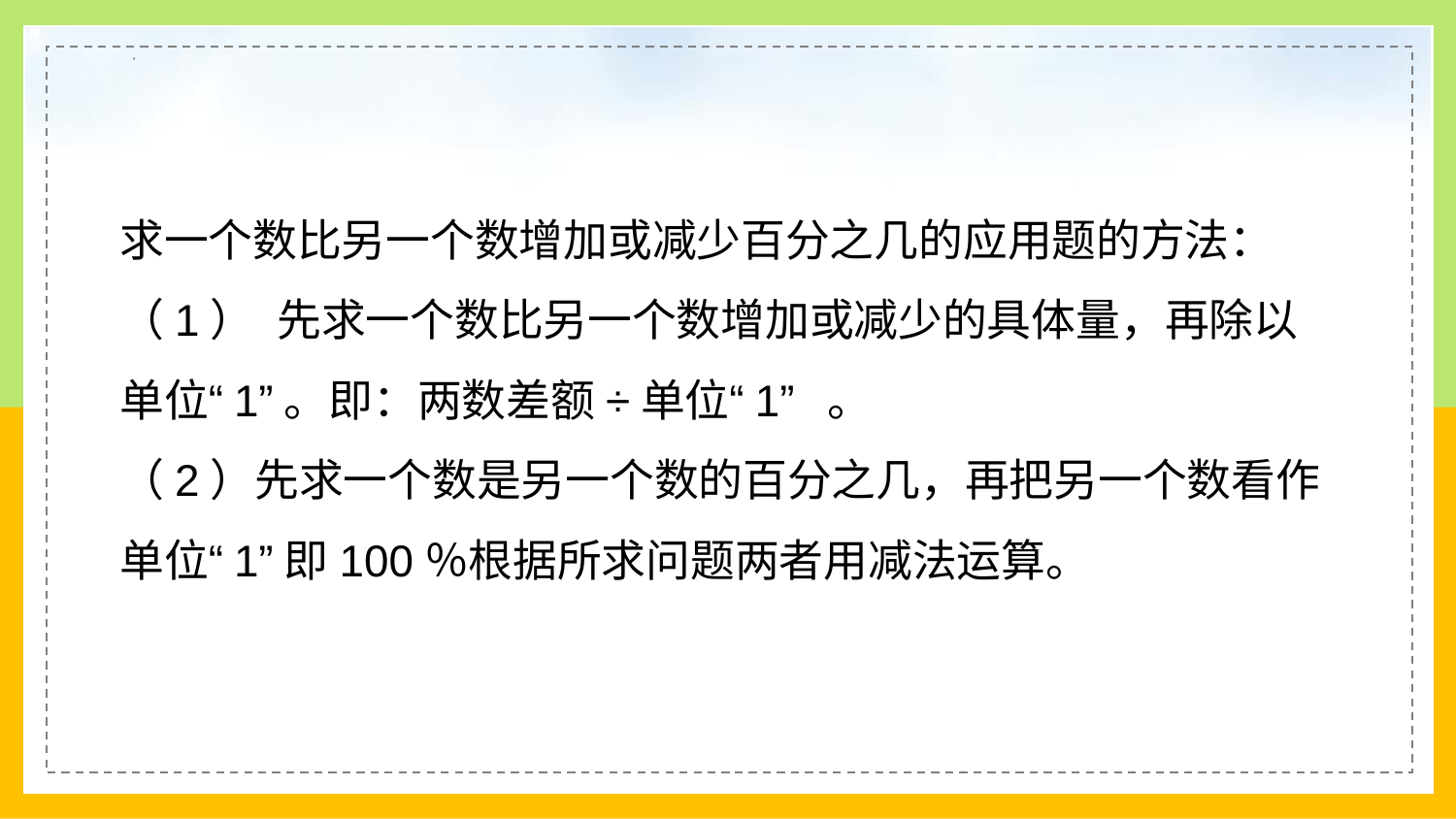

求一个数比另一个数增加或减少百分之几的应用题的方法：
（1） 先求一个数比另一个数增加或减少的具体量，再除以单位“1”。即：两数差额÷单位“1” 。
（2）先求一个数是另一个数的百分之几，再把另一个数看作单位“1”即100％根据所求问题两者用减法运算。